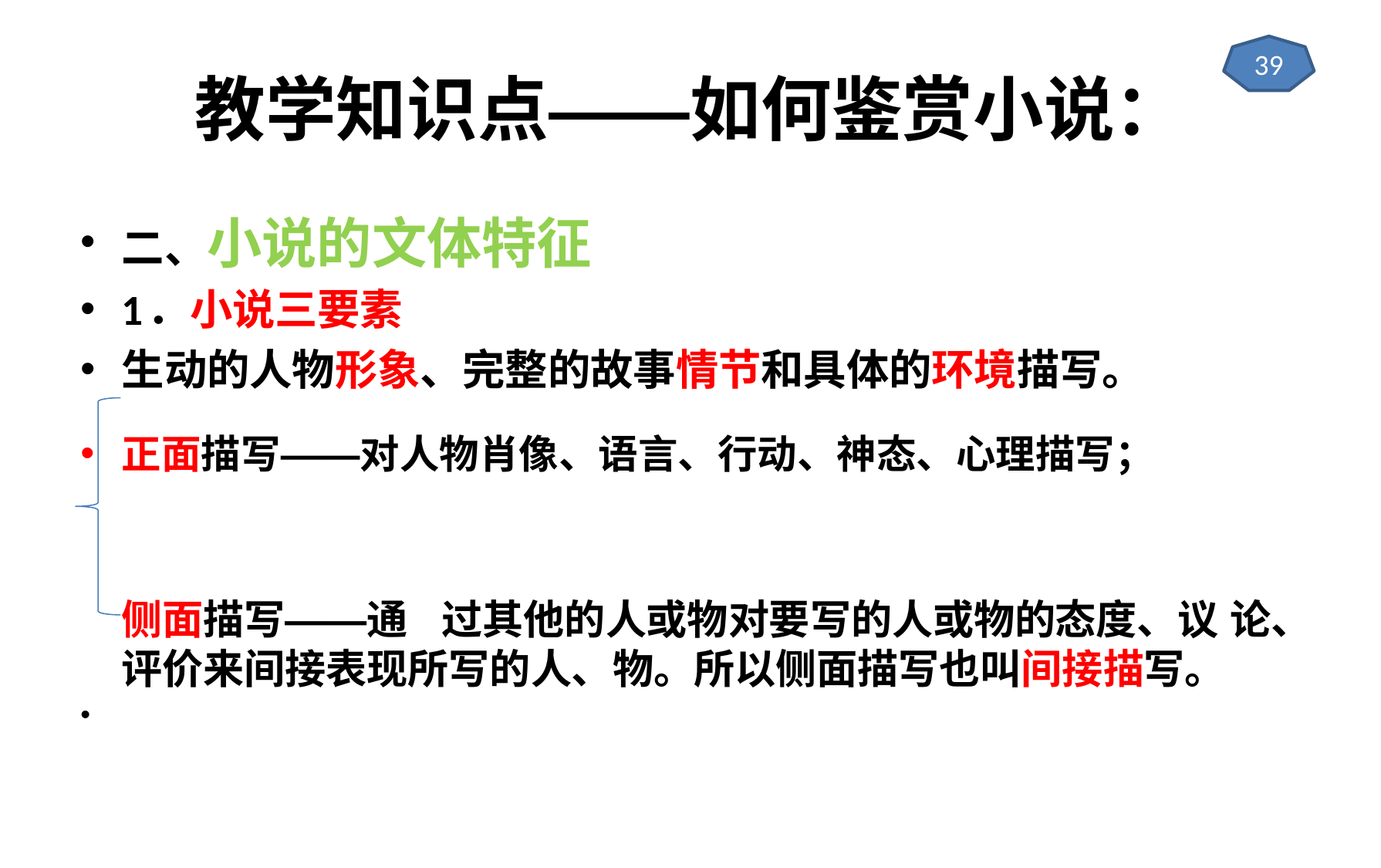

# 教学知识点——如何鉴赏小说：
39
二、小说的文体特征
1．小说三要素
生动的人物形象、完整的故事情节和具体的环境描写。

正面描写——对人物肖像、语言、行动、神态、心理描写；

     侧面描写——通   过其他的人或物对要写的人或物的态度、议 论、评价来间接表现所写的人、物。所以侧面描写也叫间接描写。